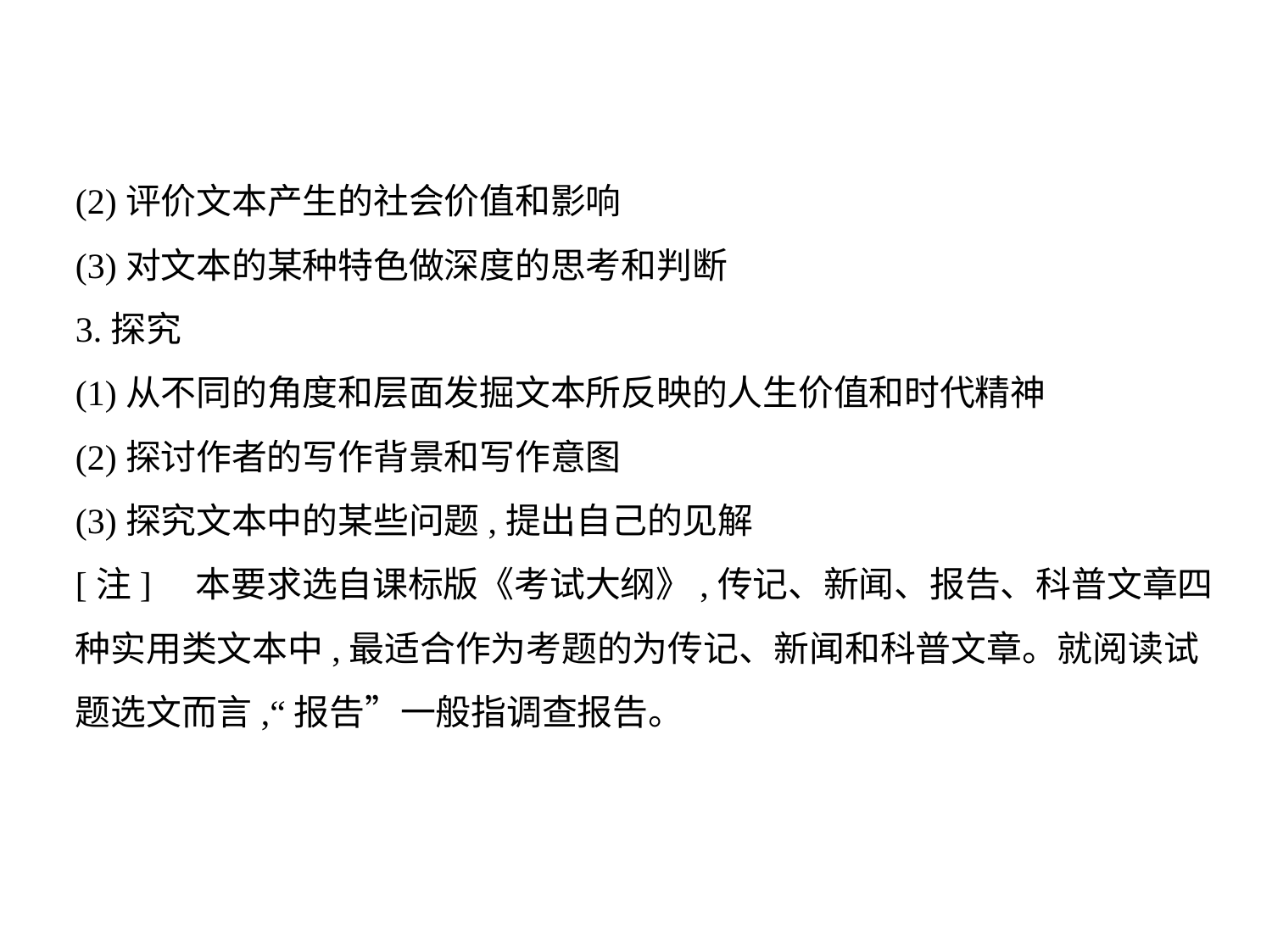

(2)评价文本产生的社会价值和影响
(3)对文本的某种特色做深度的思考和判断
3.探究
(1)从不同的角度和层面发掘文本所反映的人生价值和时代精神
(2)探讨作者的写作背景和写作意图
(3)探究文本中的某些问题,提出自己的见解
[注]    本要求选自课标版《考试大纲》,传记、新闻、报告、科普文章四
种实用类文本中,最适合作为考题的为传记、新闻和科普文章。就阅读试
题选文而言,“报告”一般指调查报告。